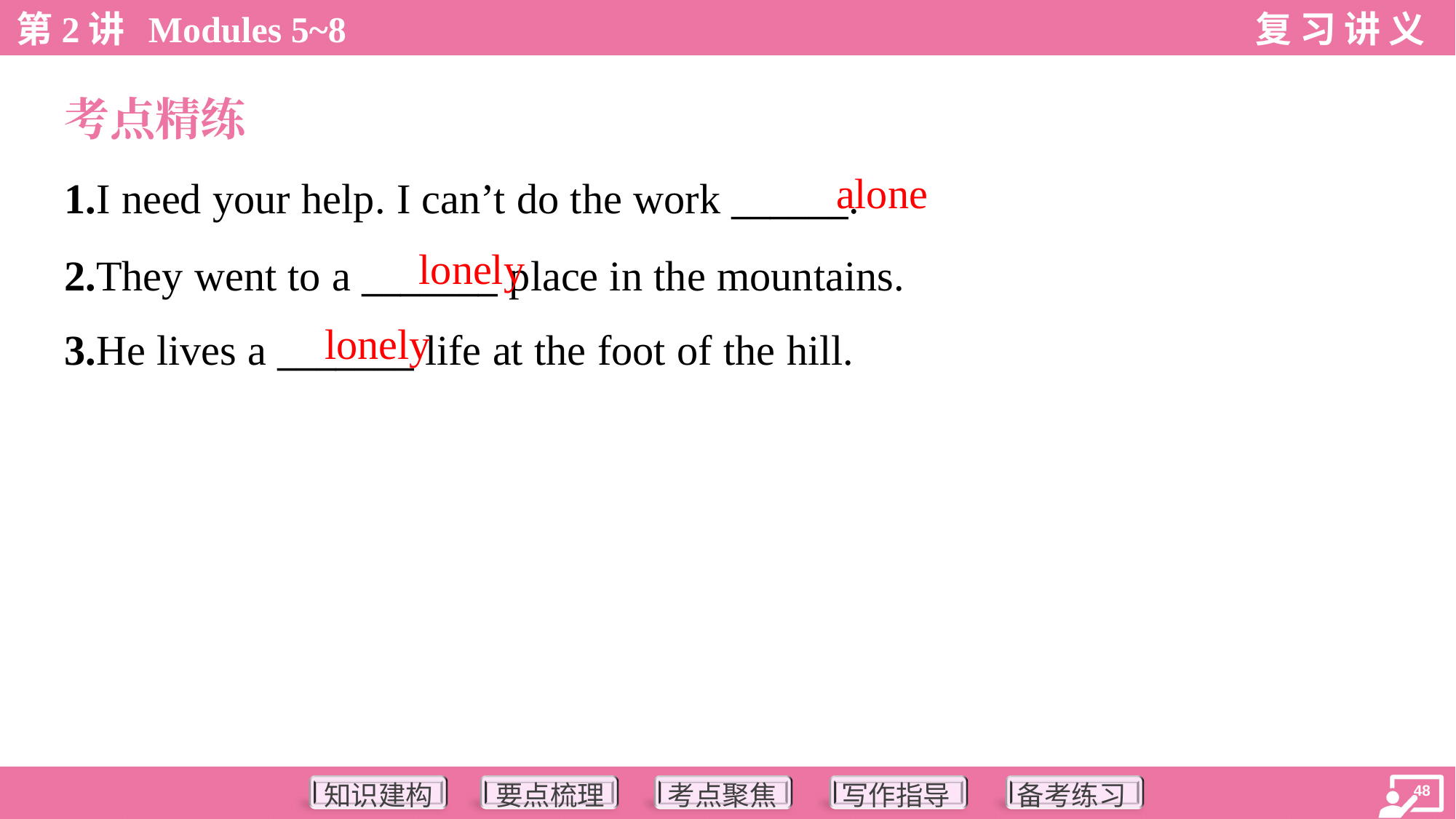

考点精练
alone
1.I need your help. I can’t do the work ______.
2.They went to a _______ place in the mountains.
3.He lives a _______ life at the foot of the hill.
lonely
lonely